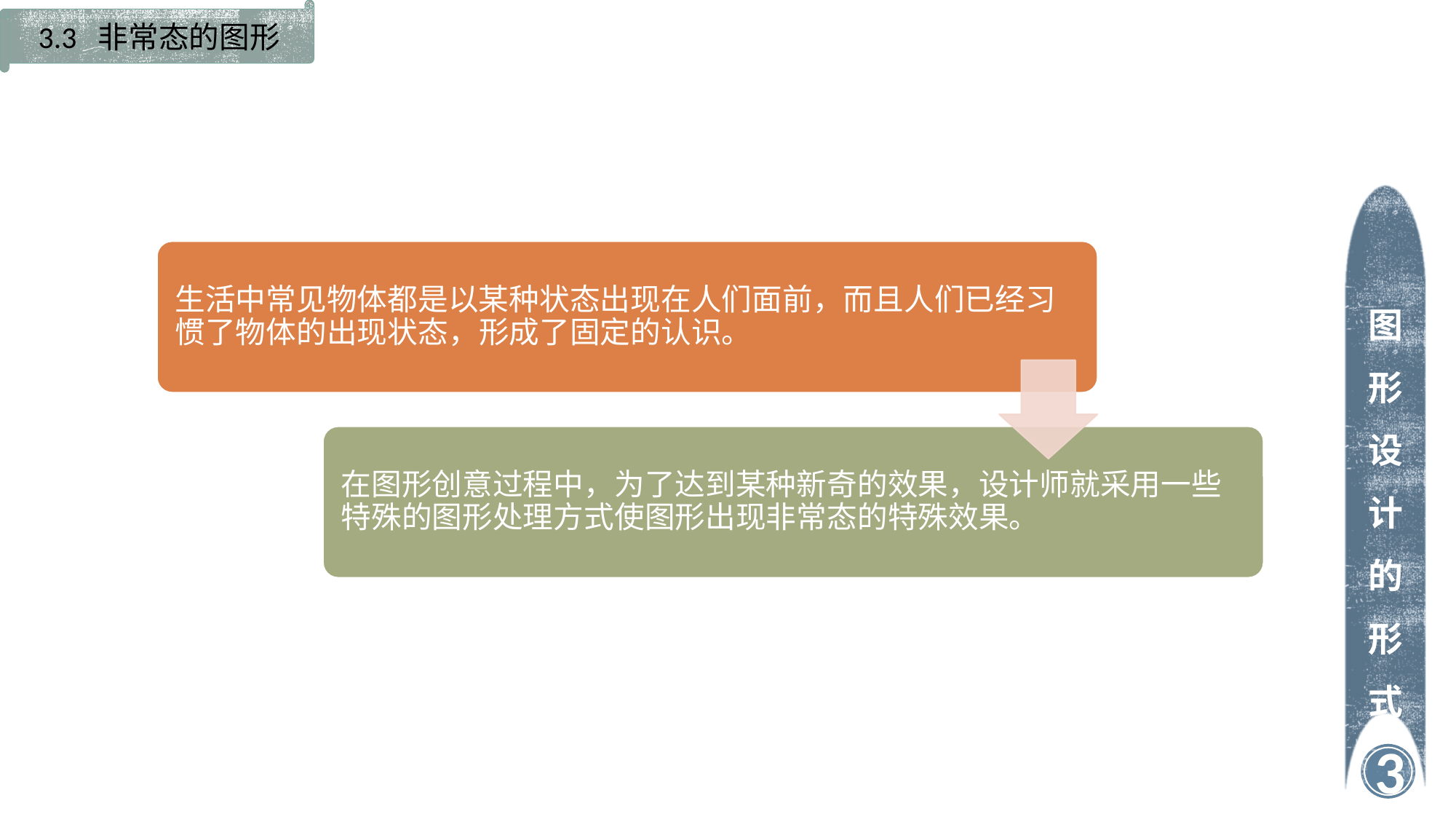

3.3  非常态的图形
生活中常见物体都是以某种状态出现在人们面前，而且人们已经习惯了物体的出现状态，形成了固定的认识。
在图形创意过程中，为了达到某种新奇的效果，设计师就采用一些特殊的图形处理方式使图形出现非常态的特殊效果。

图形设计的形式
3